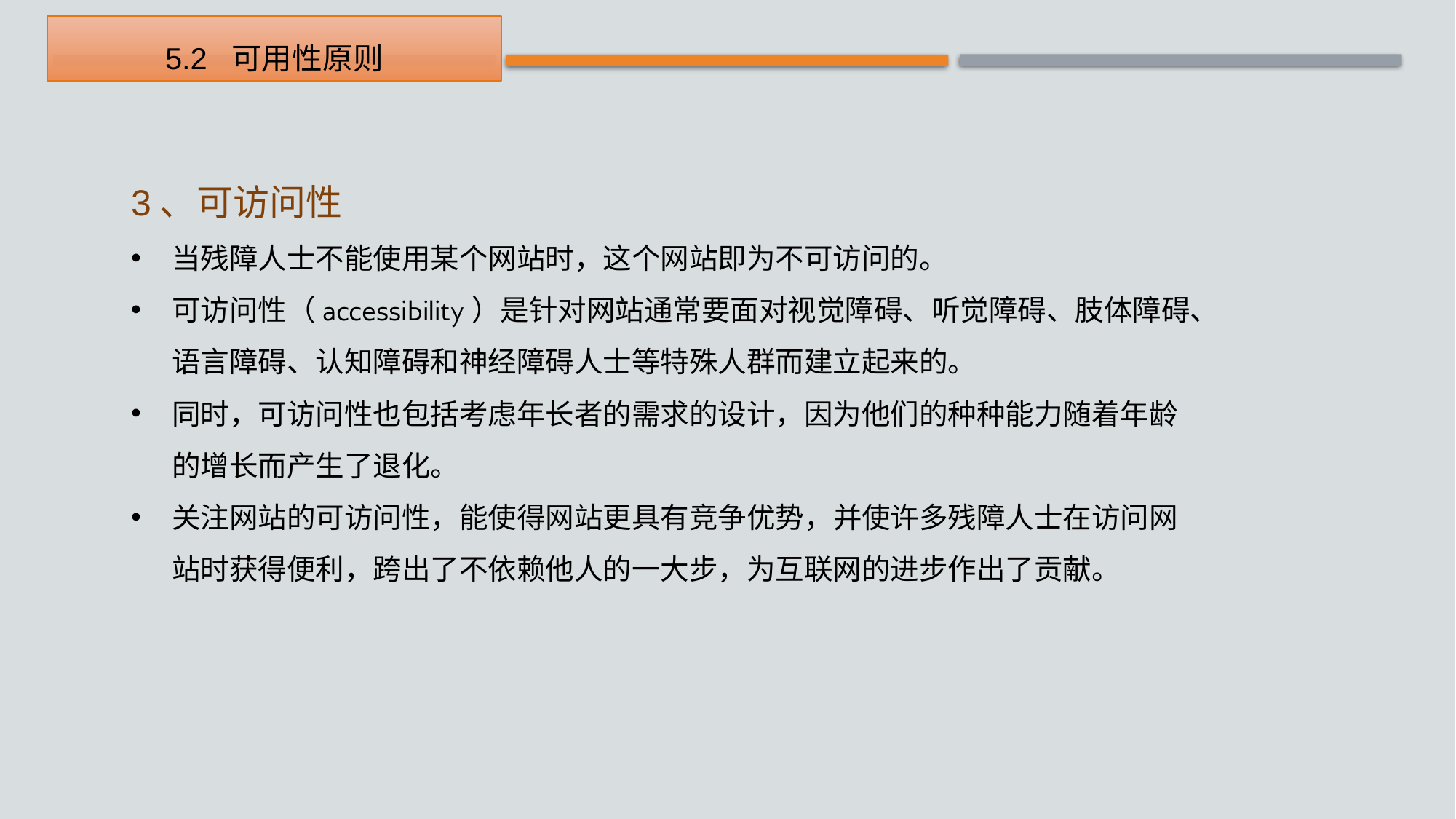

5.2  可用性原则
3、可访问性
当残障人士不能使用某个网站时，这个网站即为不可访问的。
可访问性（accessibility）是针对网站通常要面对视觉障碍、听觉障碍、肢体障碍、语言障碍、认知障碍和神经障碍人士等特殊人群而建立起来的。
同时，可访问性也包括考虑年长者的需求的设计，因为他们的种种能力随着年龄的增长而产生了退化。
关注网站的可访问性，能使得网站更具有竞争优势，并使许多残障人士在访问网站时获得便利，跨出了不依赖他人的一大步，为互联网的进步作出了贡献。